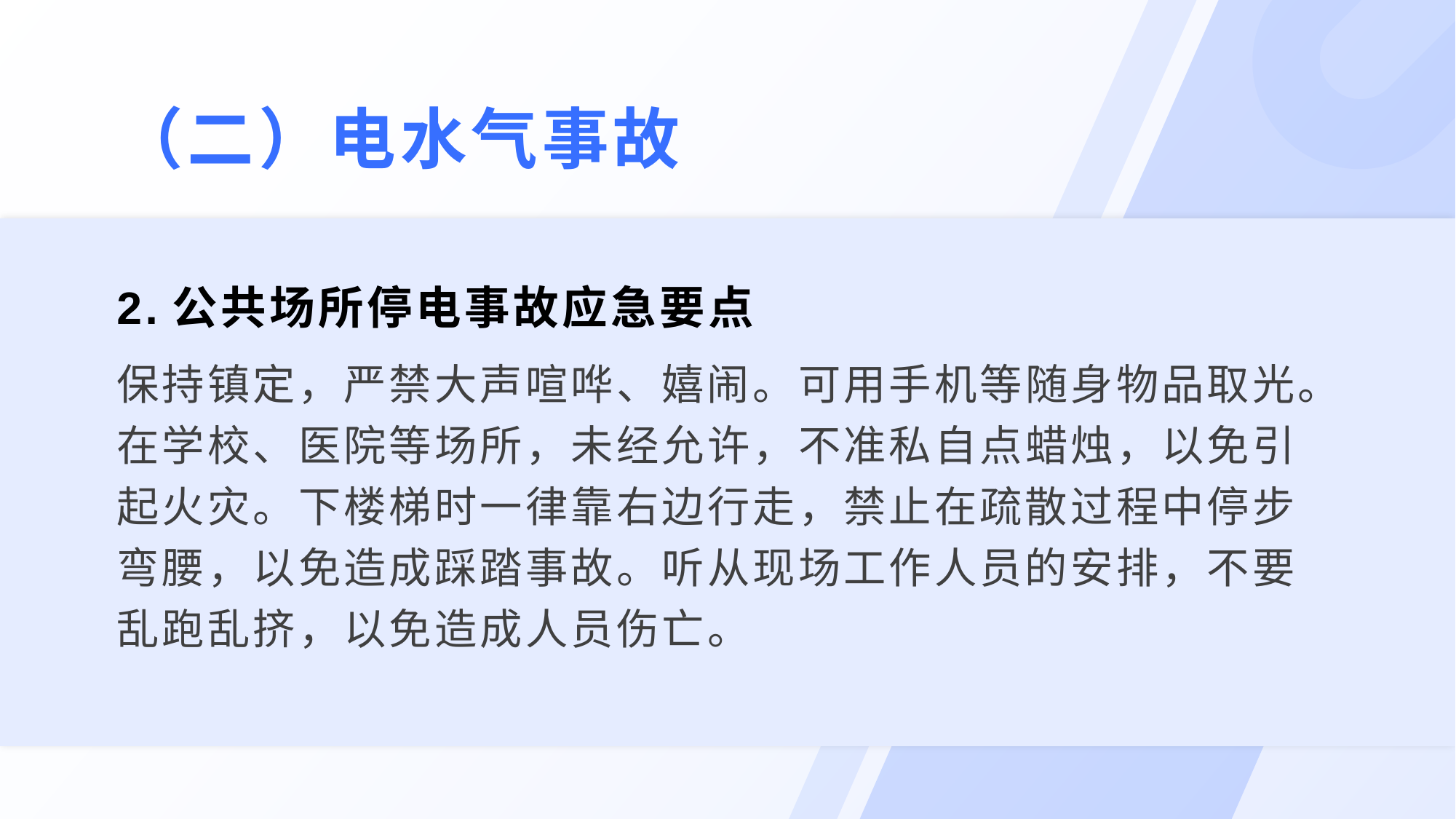

（二）电水气事故

2.公共场所停电事故应急要点
保持镇定，严禁大声喧哗、嬉闹。可用手机等随身物品取光。在学校、医院等场所，未经允许，不准私自点蜡烛，以免引起火灾。下楼梯时一律靠右边行走，禁止在疏散过程中停步弯腰，以免造成踩踏事故。听从现场工作人员的安排，不要乱跑乱挤，以免造成人员伤亡。